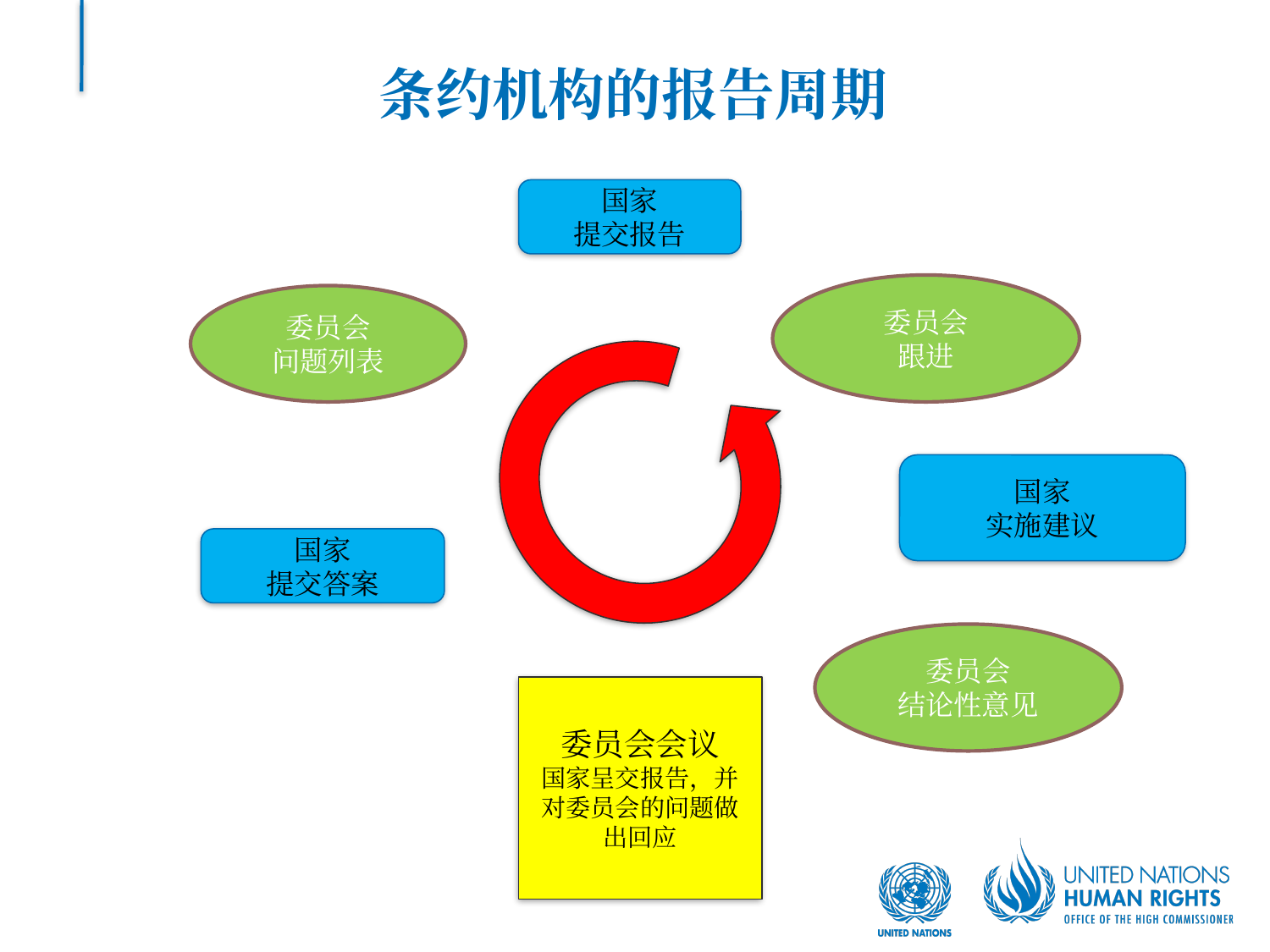

# 条约机构的报告周期
国家
提交报告
委员会
跟进
委员会
问题列表

国家
实施建议
国家
提交答案
委员会
结论性意见
委员会会议
国家呈交报告，并对委员会的问题做出回应